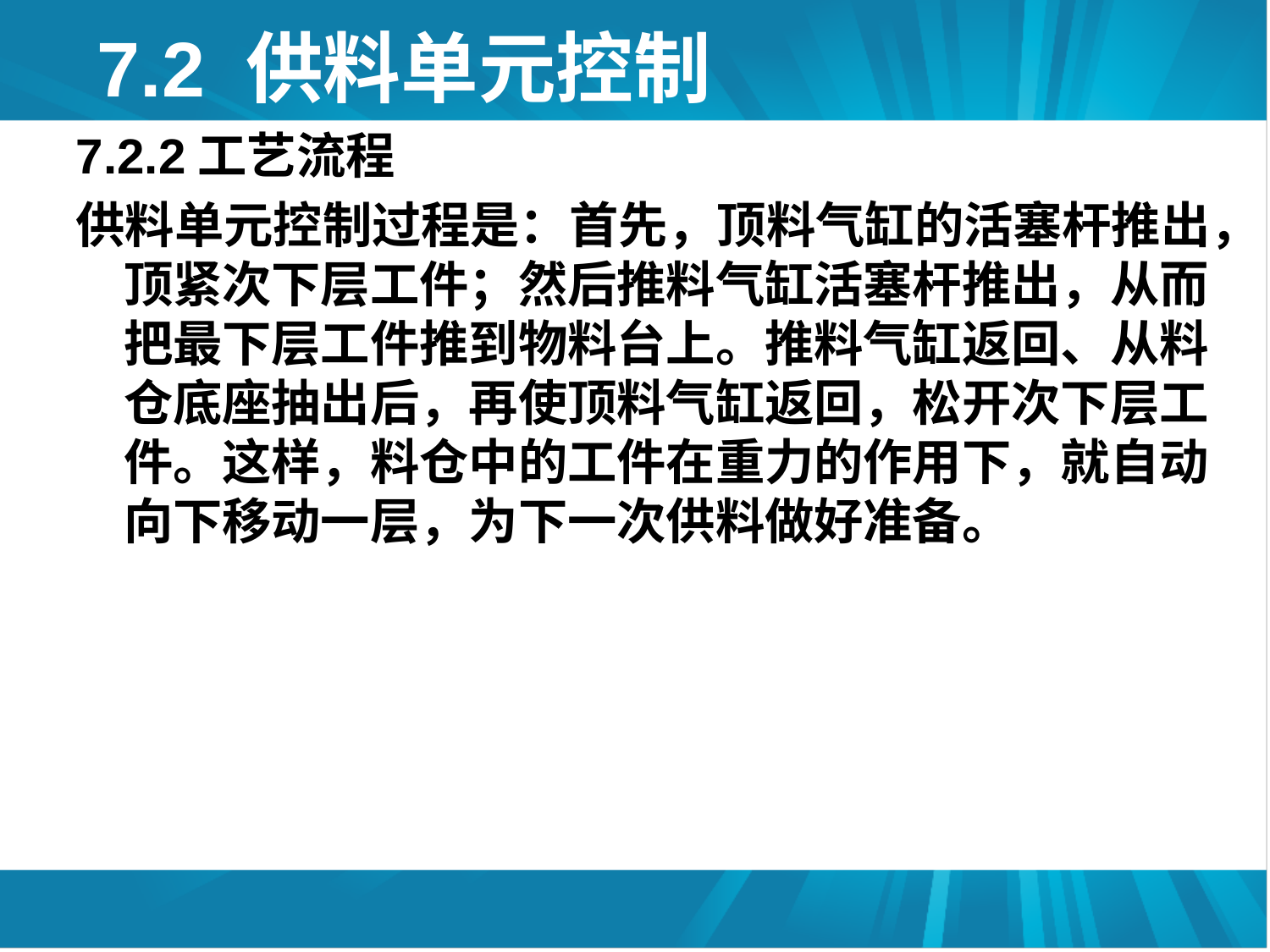

# 7.2 供料单元控制
7.2.2工艺流程
供料单元控制过程是：首先，顶料气缸的活塞杆推出，顶紧次下层工件；然后推料气缸活塞杆推出，从而把最下层工件推到物料台上。推料气缸返回、从料仓底座抽出后，再使顶料气缸返回，松开次下层工件。这样，料仓中的工件在重力的作用下，就自动向下移动一层，为下一次供料做好准备。